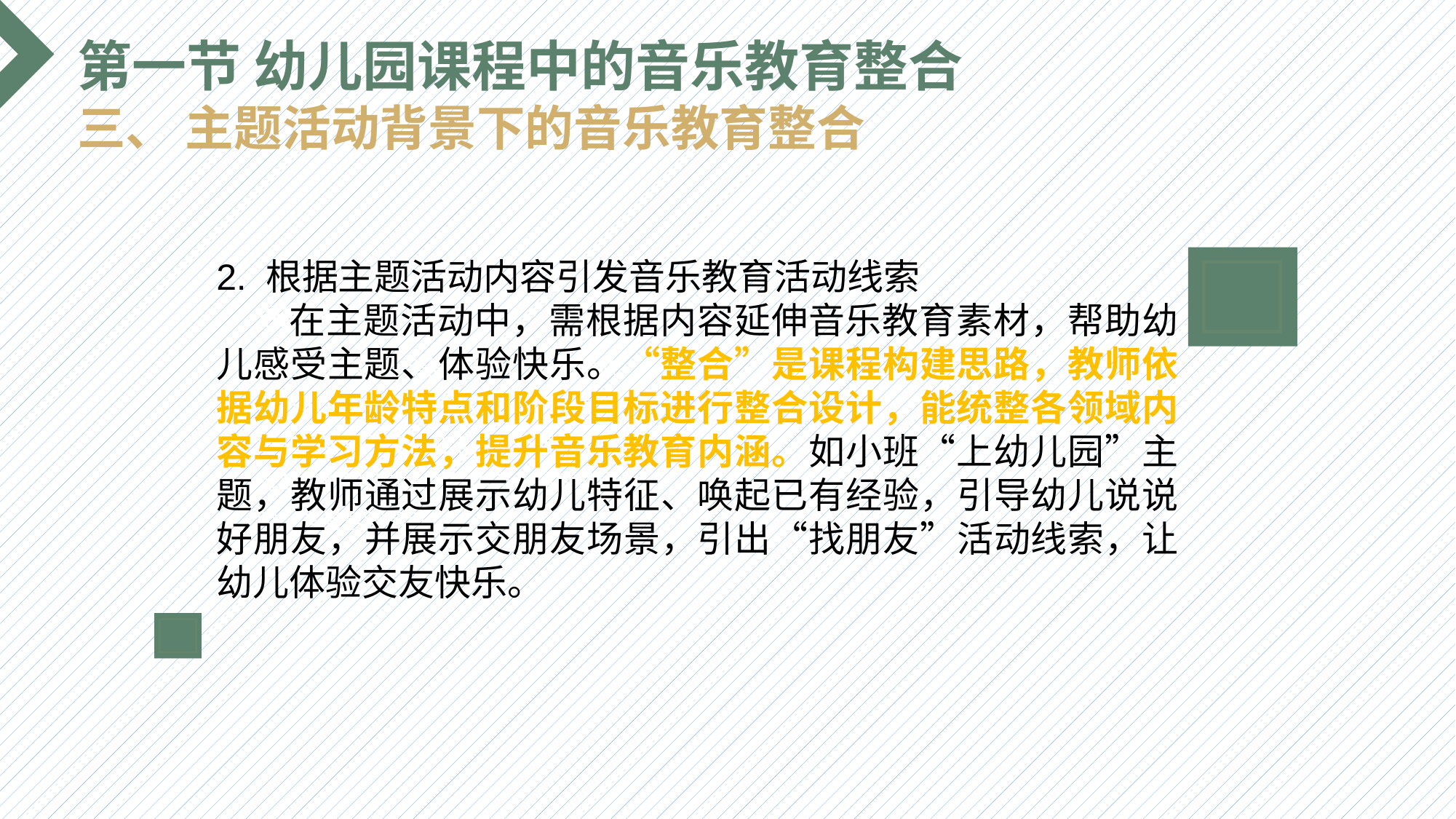

第一节 幼儿园课程中的音乐教育整合
三、 主题活动背景下的音乐教育整合

2. 根据主题活动内容引发音乐教育活动线索
 在主题活动中，需根据内容延伸音乐教育素材，帮助幼儿感受主题、体验快乐。“整合”是课程构建思路，教师依据幼儿年龄特点和阶段目标进行整合设计，能统整各领域内容与学习方法，提升音乐教育内涵。如小班“上幼儿园”主题，教师通过展示幼儿特征、唤起已有经验，引导幼儿说说好朋友，并展示交朋友场景，引出“找朋友”活动线索，让幼儿体验交友快乐。

选题背景
输入您的内容，请简要说明，言简意赅即可输入您的内容，请简要说明，言简意赅即可输入您的内容，请简要说明，言简意赅即可输入您的内容，请简要说明，言简意赅即可